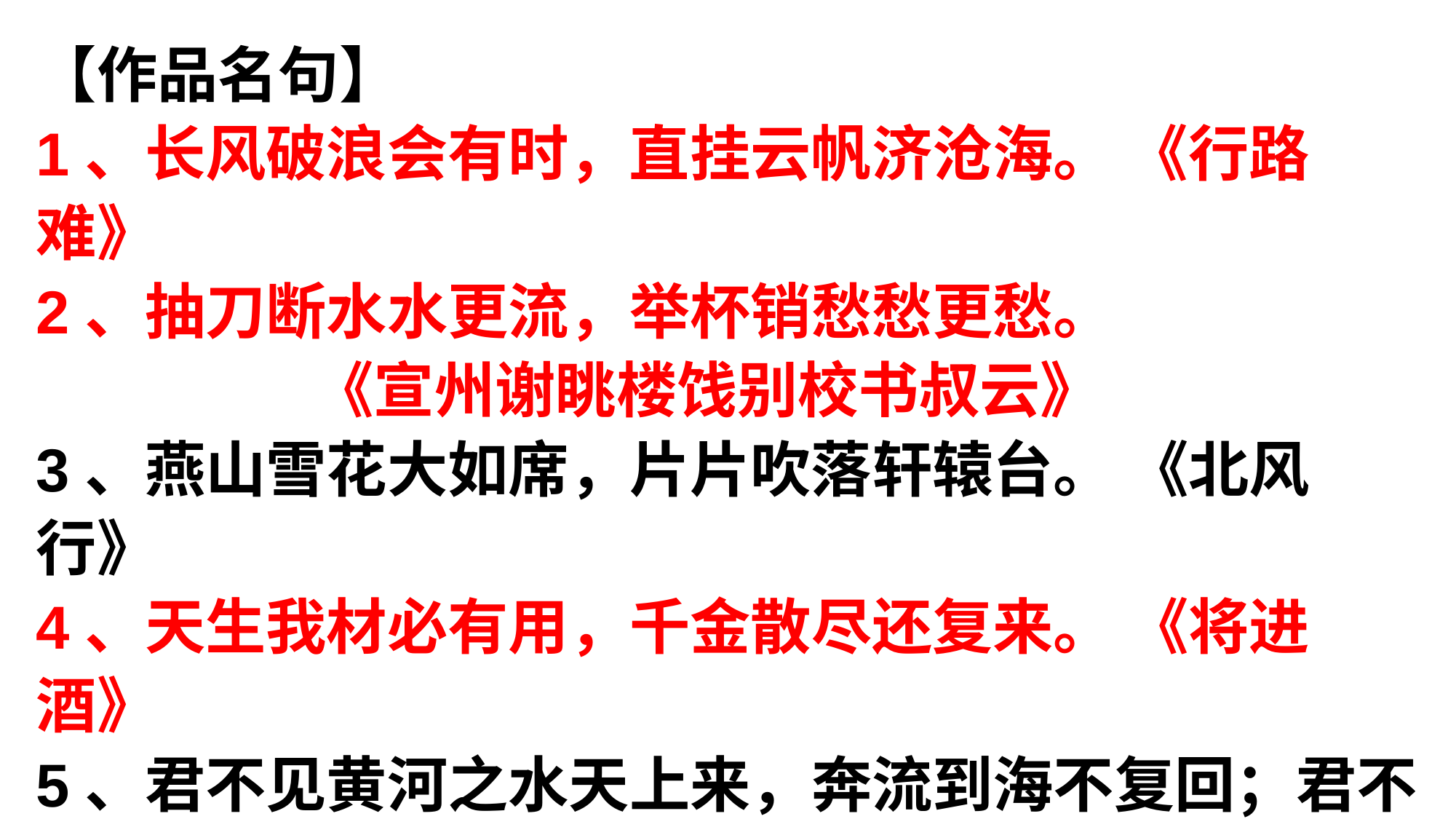

【作品名句】
1、长风破浪会有时，直挂云帆济沧海。 《行路难》
2、抽刀断水水更流，举杯销愁愁更愁。
                   《宣州谢眺楼饯别校书叔云》
3、燕山雪花大如席，片片吹落轩辕台。 《北风行》
4、天生我材必有用，千金散尽还复来。 《将进酒》
5、君不见黄河之水天上来，奔流到海不复回；君不见高堂明镜悲白发，朝如青丝暮成雪。《将进酒》
6、人生得意须尽欢，莫使金樽空对月。 《将进酒》